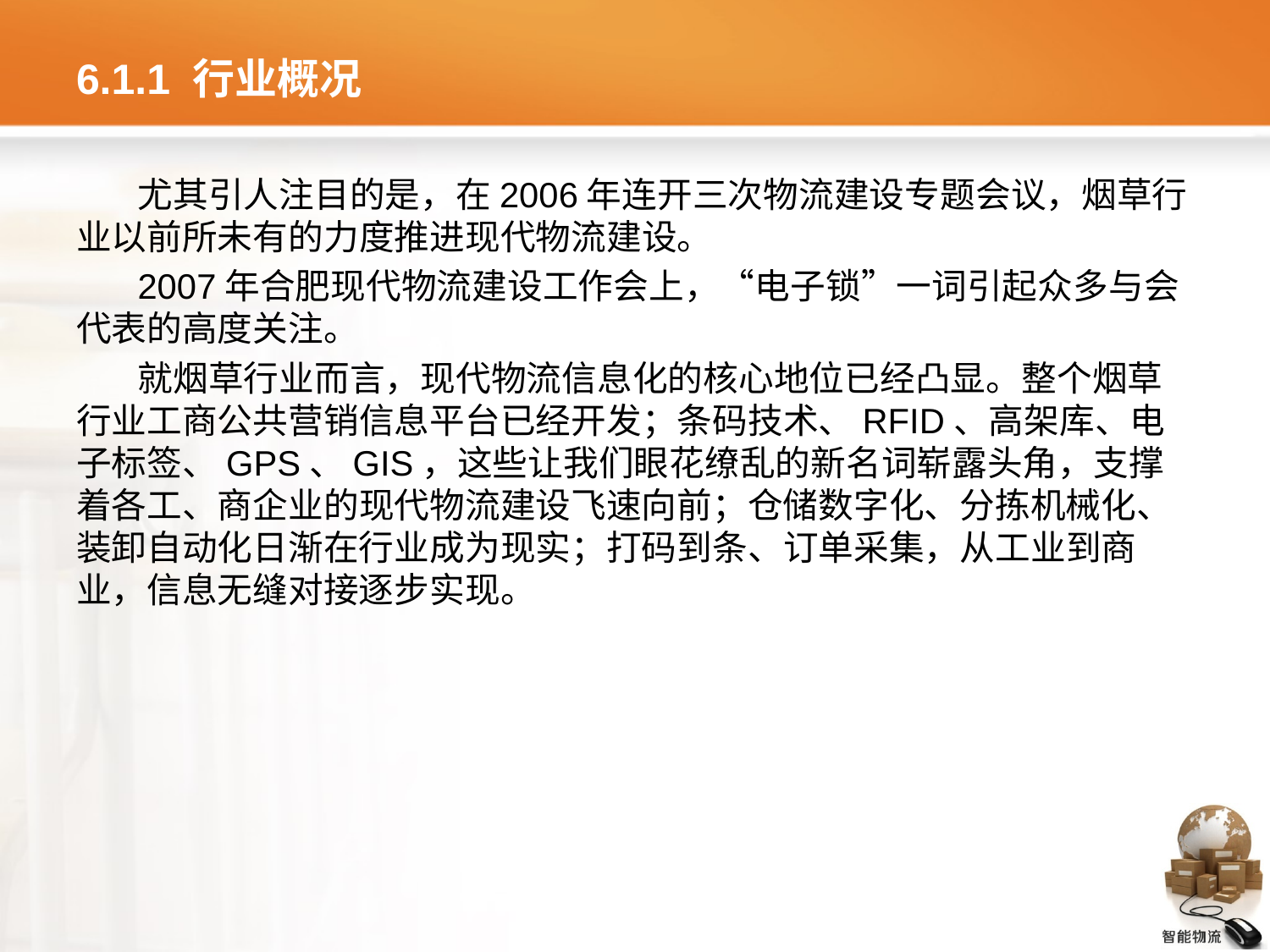

# 6.1.1 行业概况
尤其引人注目的是，在2006年连开三次物流建设专题会议，烟草行业以前所未有的力度推进现代物流建设。
2007年合肥现代物流建设工作会上，“电子锁”一词引起众多与会代表的高度关注。
就烟草行业而言，现代物流信息化的核心地位已经凸显。整个烟草行业工商公共营销信息平台已经开发；条码技术、RFID、高架库、电子标签、GPS、GIS，这些让我们眼花缭乱的新名词崭露头角，支撑着各工、商企业的现代物流建设飞速向前；仓储数字化、分拣机械化、装卸自动化日渐在行业成为现实；打码到条、订单采集，从工业到商业，信息无缝对接逐步实现。